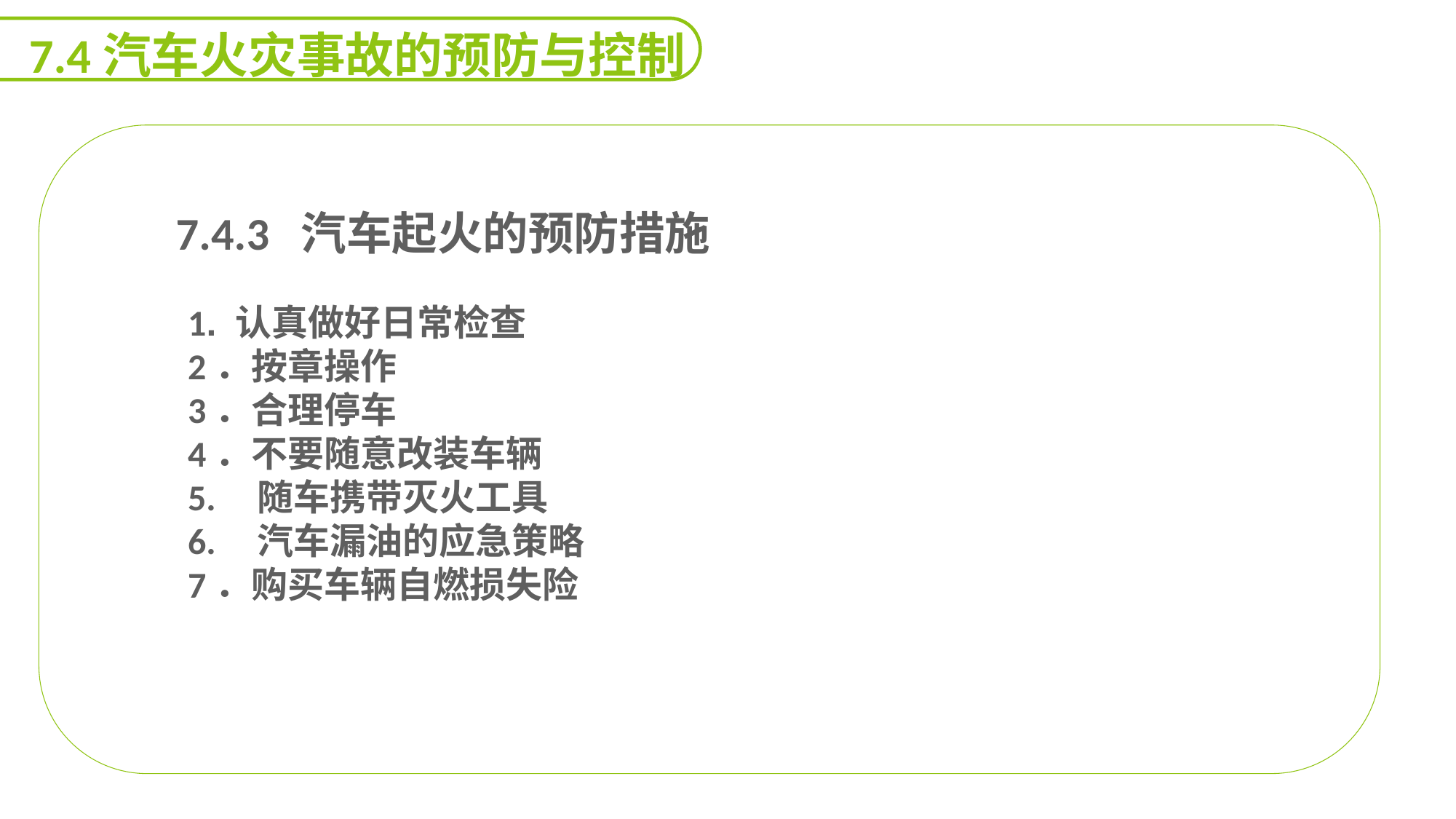

7.4汽车火灾事故的预防与控制

 7.4.3  汽车起火的预防措施

1. 认真做好日常检查
2．按章操作
3．合理停车
4．不要随意改装车辆
5.    随车携带灭火工具
6.    汽车漏油的应急策略
7．购买车辆自燃损失险
能力
目标
延迟符